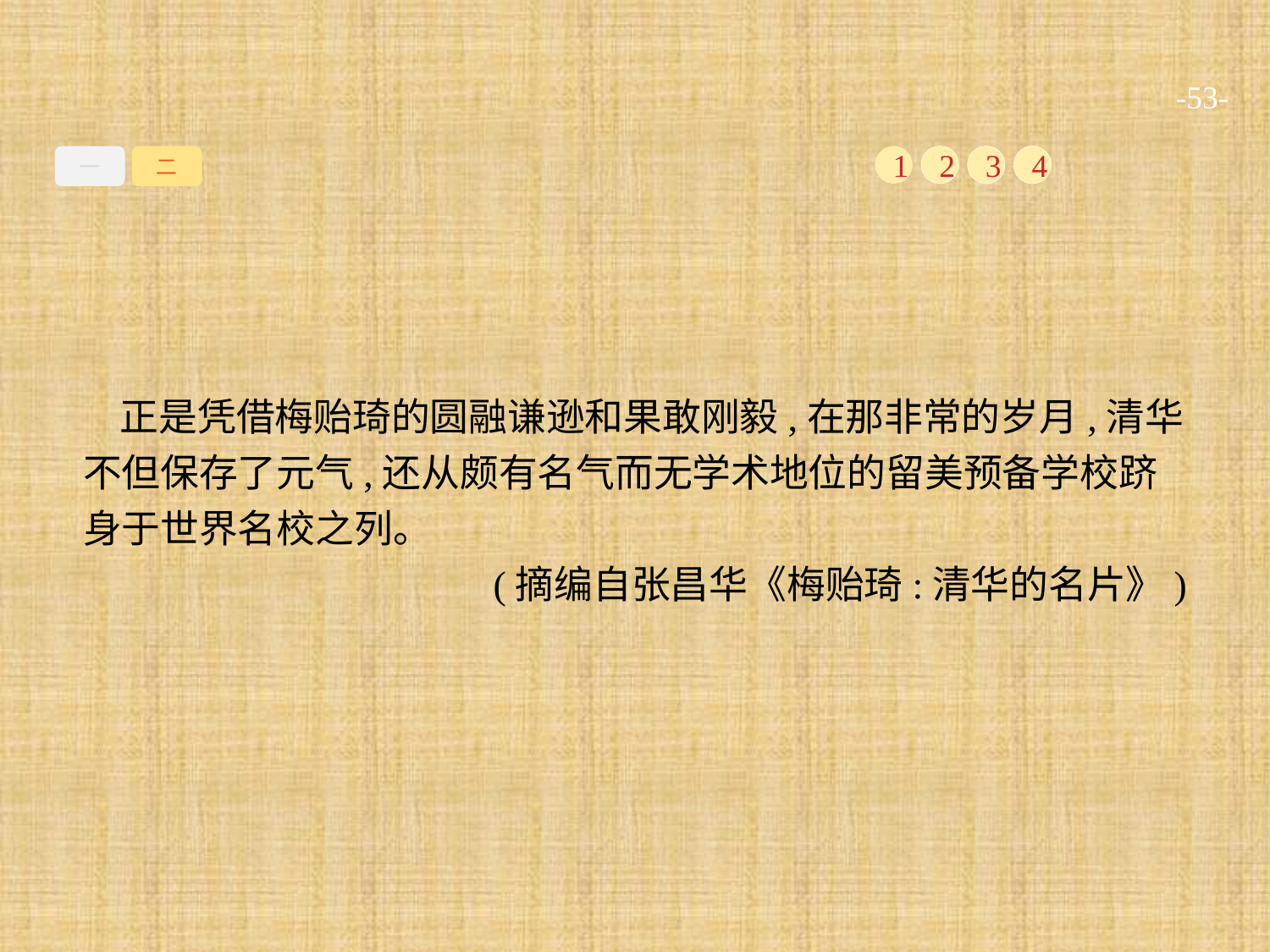

-53-
一
二
1
2
3
4
正是凭借梅贻琦的圆融谦逊和果敢刚毅,在那非常的岁月,清华不但保存了元气,还从颇有名气而无学术地位的留美预备学校跻身于世界名校之列。
(摘编自张昌华《梅贻琦:清华的名片》)